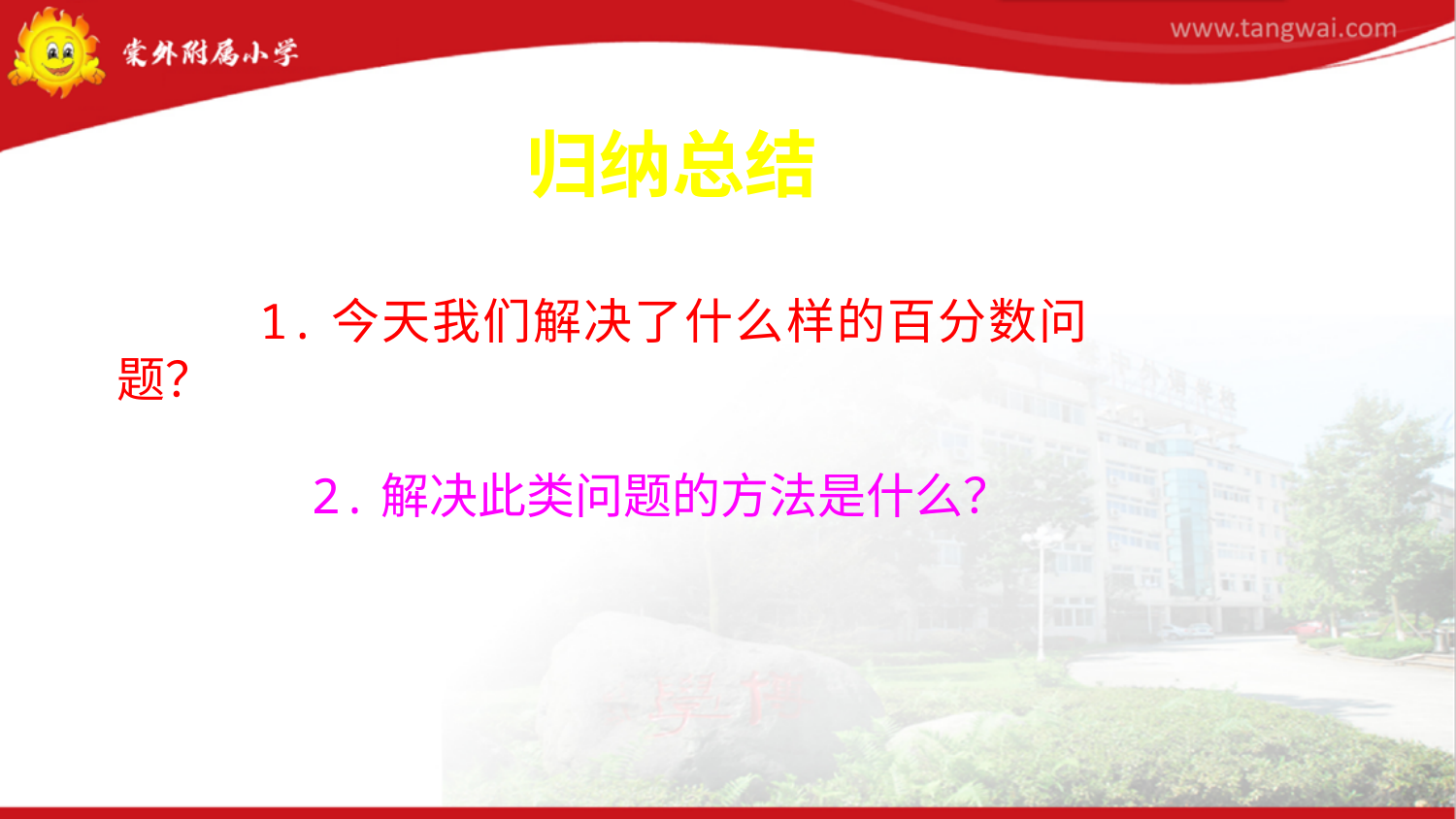

归纳总结
   1.今天我们解决了什么样的百分数问题？

     2.解决此类问题的方法是什么？